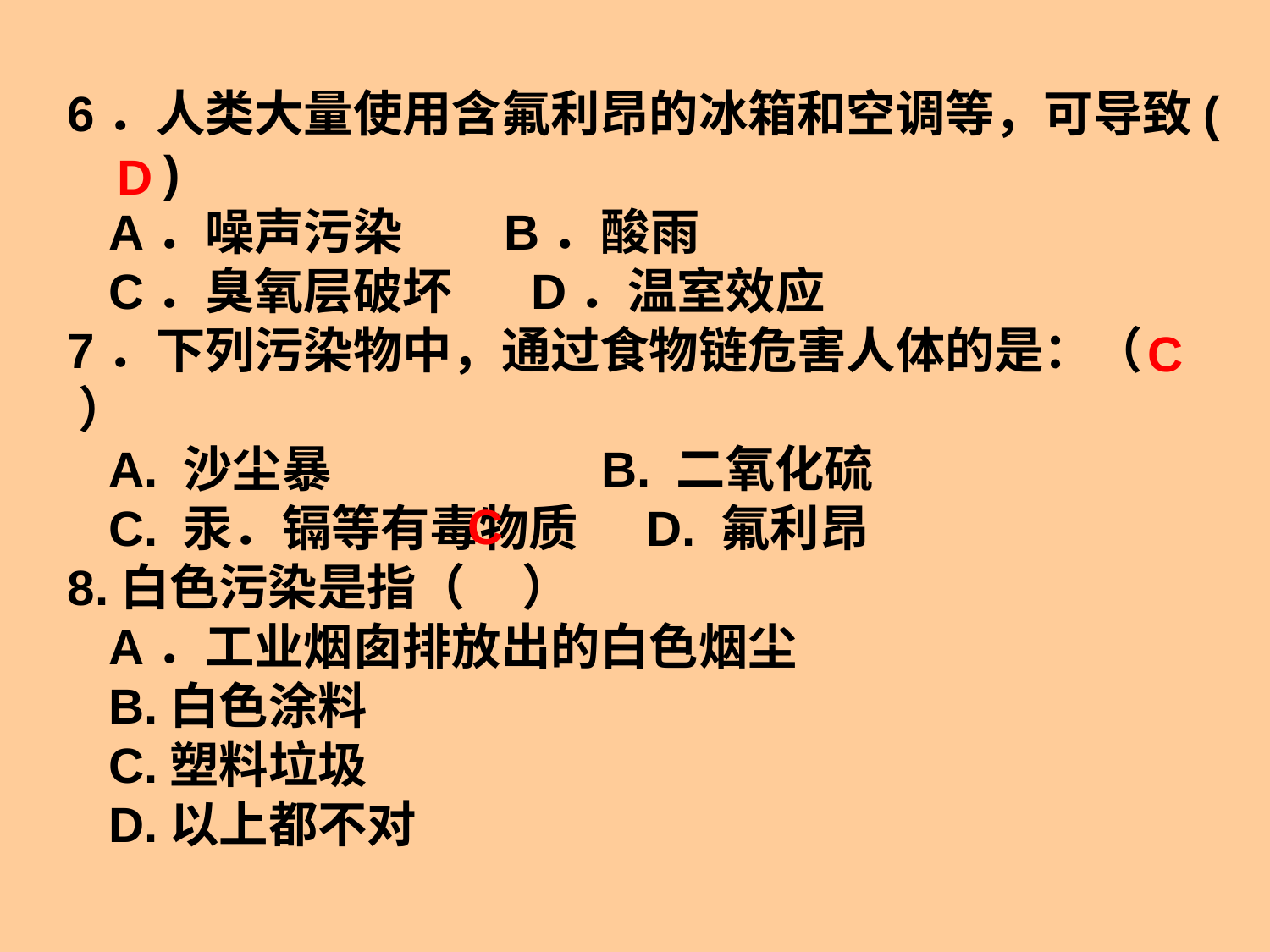

6．人类大量使用含氟利昂的冰箱和空调等，可导致(        )
   A．噪声污染        B．酸雨
   C．臭氧层破坏      D．温室效应
7．下列污染物中，通过食物链危害人体的是：（    ）
   A. 沙尘暴                       B. 二氧化硫
   C. 汞．镉等有毒物质     D. 氟利昂
8.白色污染是指（     ）
   A．工业烟囱排放出的白色烟尘
   B.白色涂料
   C.塑料垃圾
   D.以上都不对
D
C
C